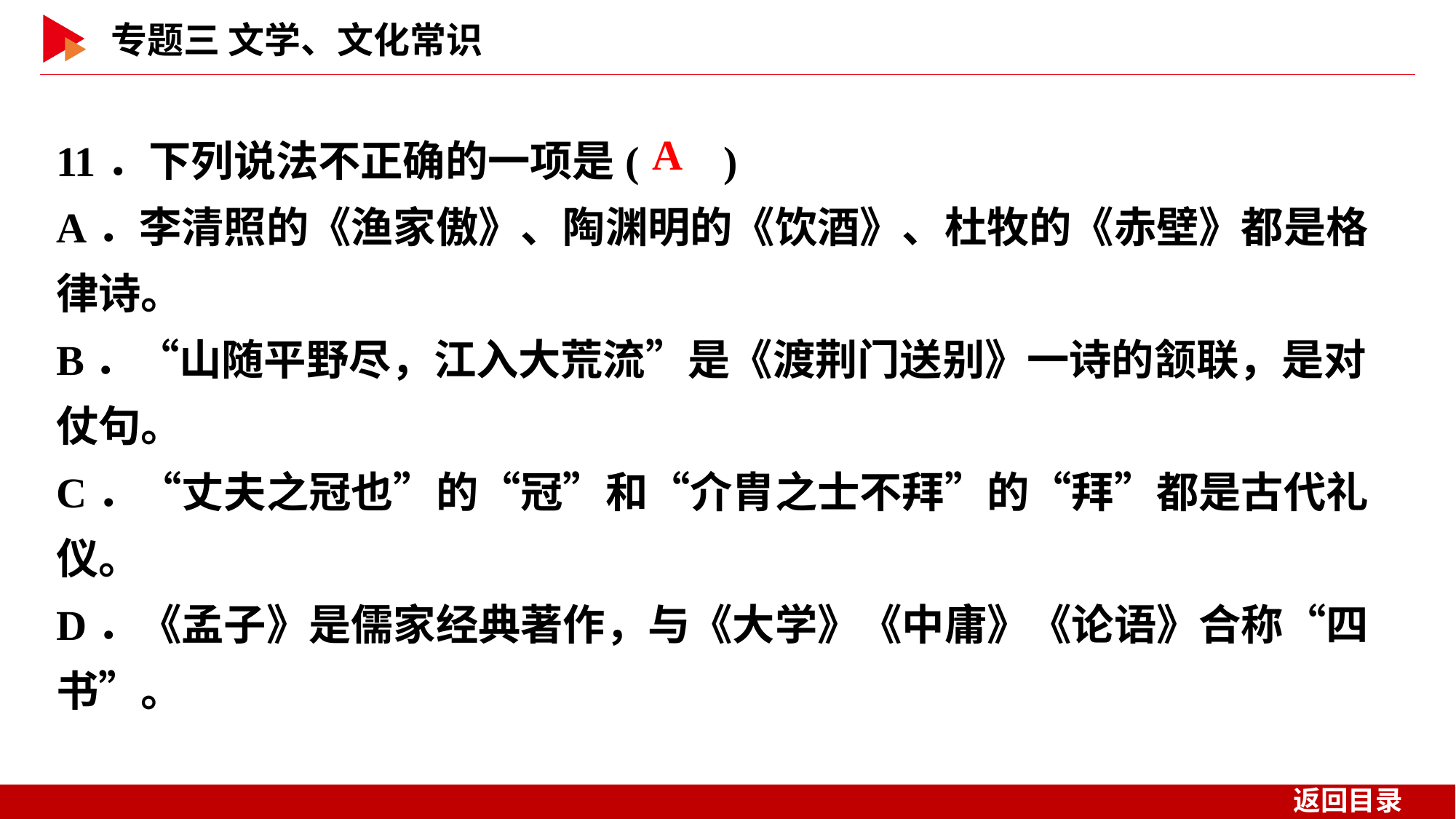

11．下列说法不正确的一项是(        )
A．李清照的《渔家傲》、陶渊明的《饮酒》、杜牧的《赤壁》都是格律诗。
B．“山随平野尽，江入大荒流”是《渡荆门送别》一诗的颔联，是对仗句。
C．“丈夫之冠也”的“冠”和“介胄之士不拜”的“拜”都是古代礼仪。
D．《孟子》是儒家经典著作，与《大学》《中庸》《论语》合称“四书”。
   A